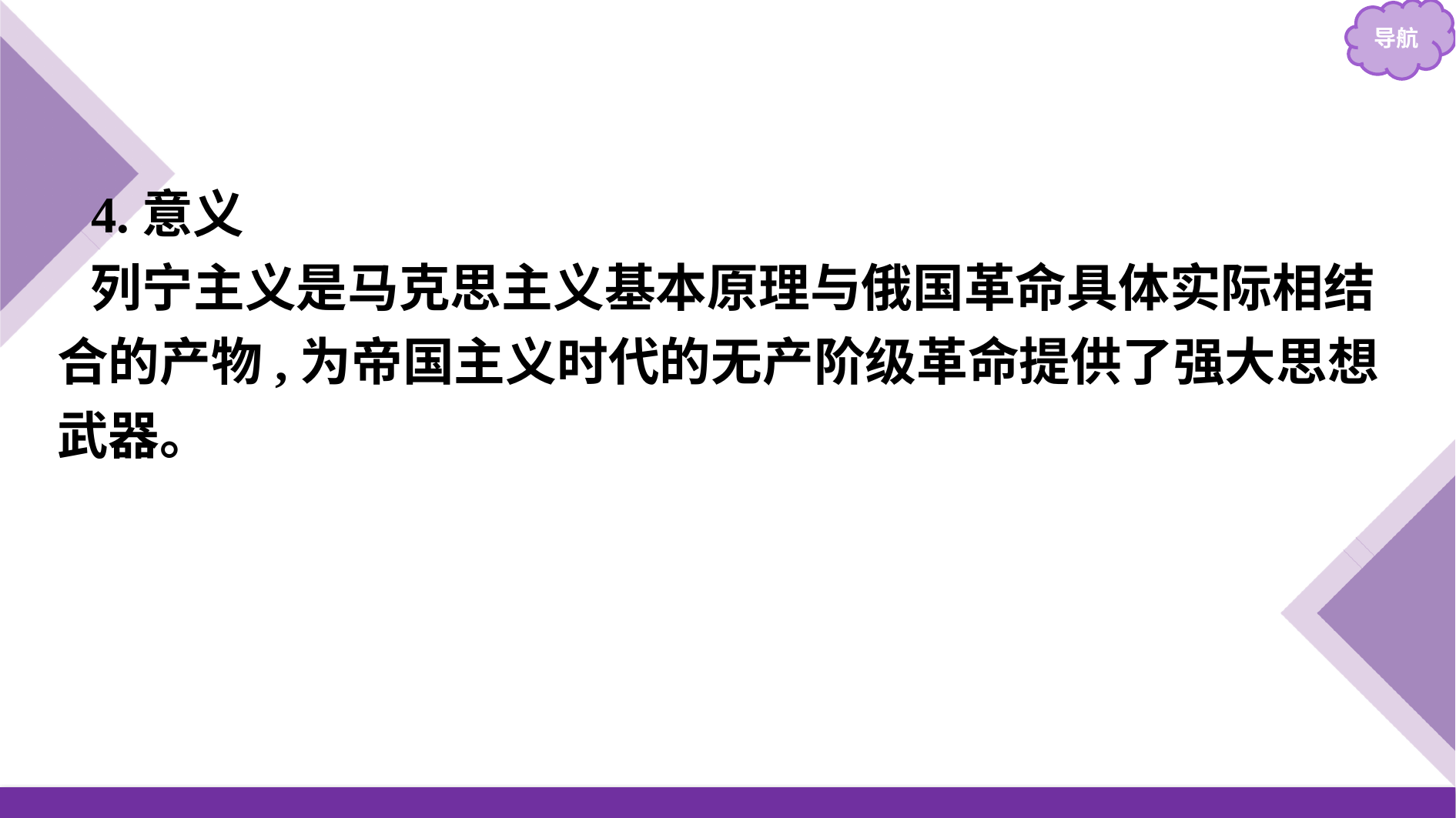

4.意义
列宁主义是马克思主义基本原理与俄国革命具体实际相结合的产物,为帝国主义时代的无产阶级革命提供了强大思想武器。